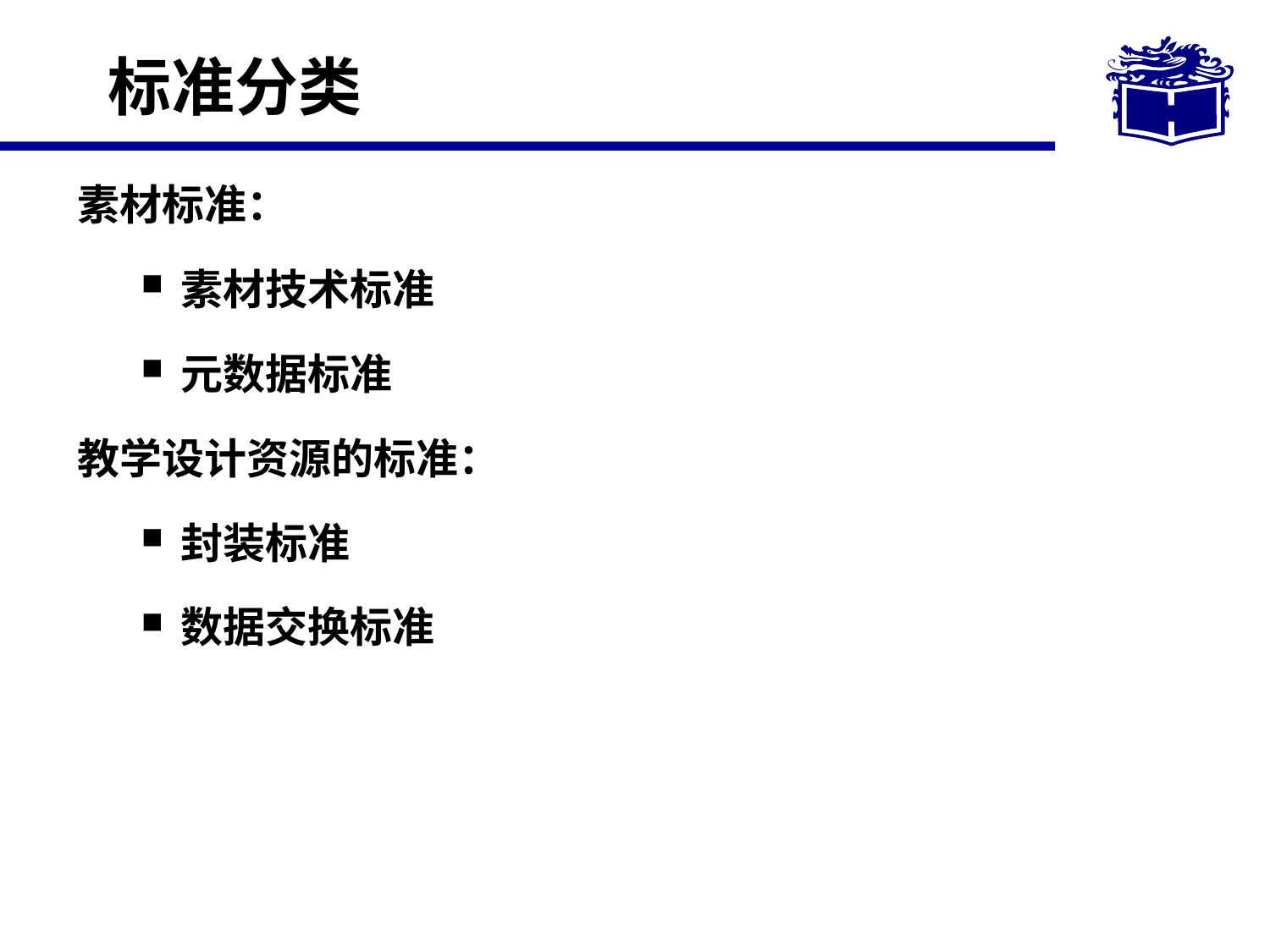

# 标准分类
素材标准：
素材技术标准
元数据标准
教学设计资源的标准：
封装标准
数据交换标准